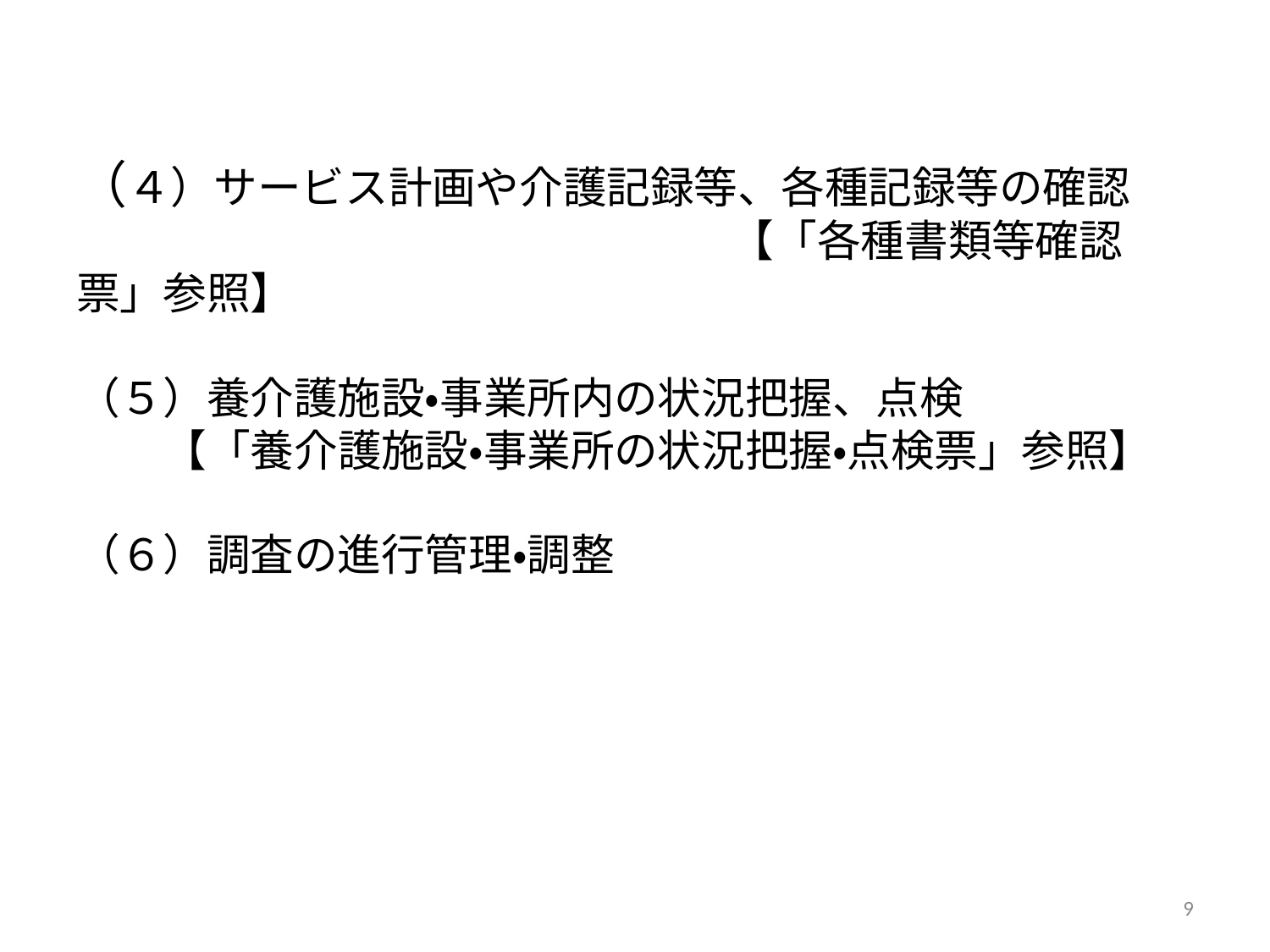

# （４）サービス計画や介護記録等、各種記録等の確認 　　　　　　　　　　　　　　　【「各種書類等確認票」参照】 （５）養介護施設・事業所内の状況把握、点検 　　【「養介護施設・事業所の状況把握・点検票」参照】 （６）調査の進行管理・調整

9